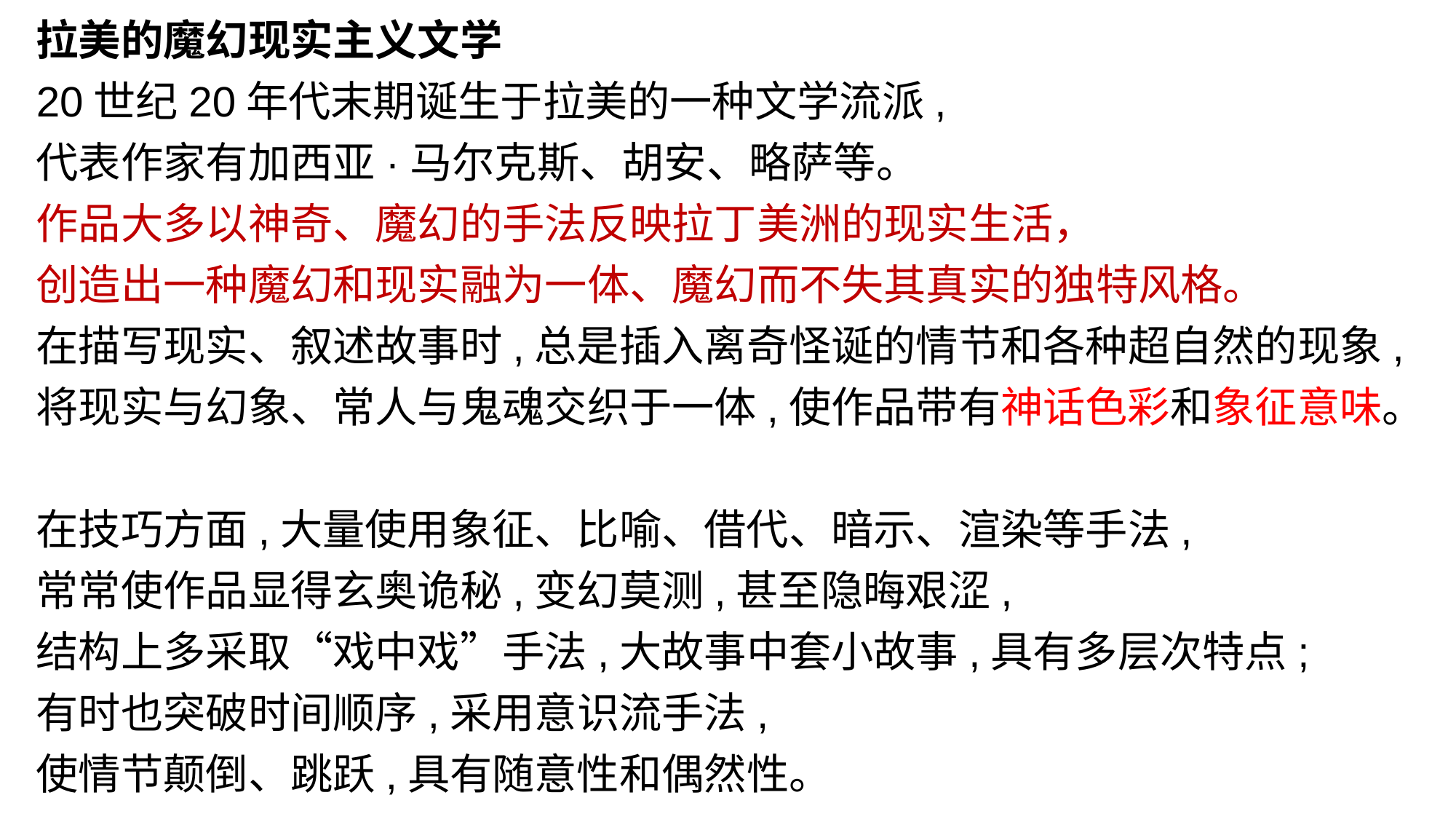

拉美的魔幻现实主义文学
20世纪20年代末期诞生于拉美的一种文学流派,
代表作家有加西亚·马尔克斯、胡安、略萨等。
作品大多以神奇、魔幻的手法反映拉丁美洲的现实生活，
创造出一种魔幻和现实融为一体、魔幻而不失其真实的独特风格。
在描写现实、叙述故事时,总是插入离奇怪诞的情节和各种超自然的现象,
将现实与幻象、常人与鬼魂交织于一体,使作品带有神话色彩和象征意味。

在技巧方面,大量使用象征、比喻、借代、暗示、渲染等手法,
常常使作品显得玄奥诡秘,变幻莫测,甚至隐晦艰涩,
结构上多采取“戏中戏”手法,大故事中套小故事,具有多层次特点;
有时也突破时间顺序,采用意识流手法,
使情节颠倒、跳跃,具有随意性和偶然性。